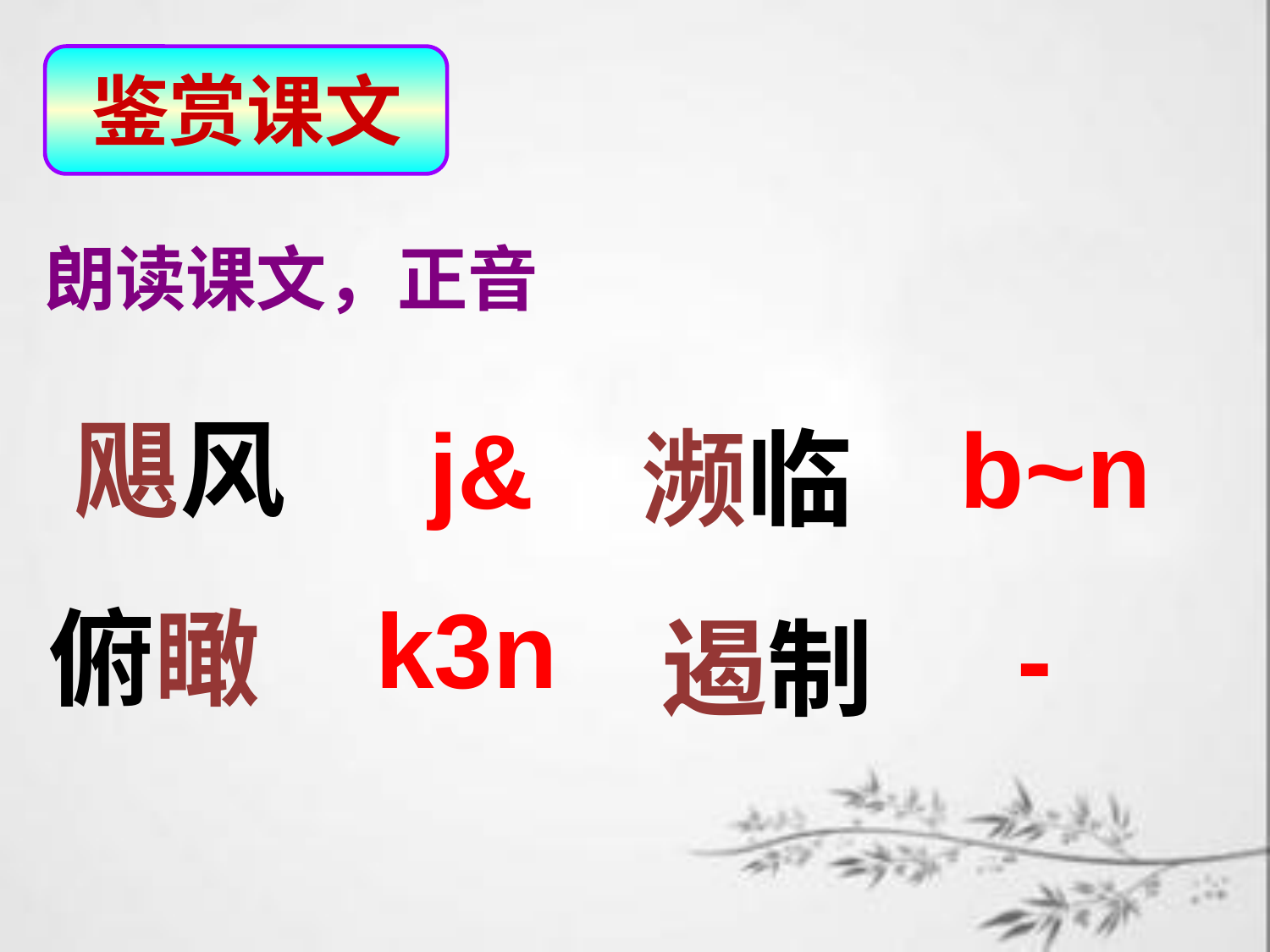

鉴赏课文
朗读课文，正音
 b~n
飓风
j&
濒临
k3n
俯瞰
-
遏制